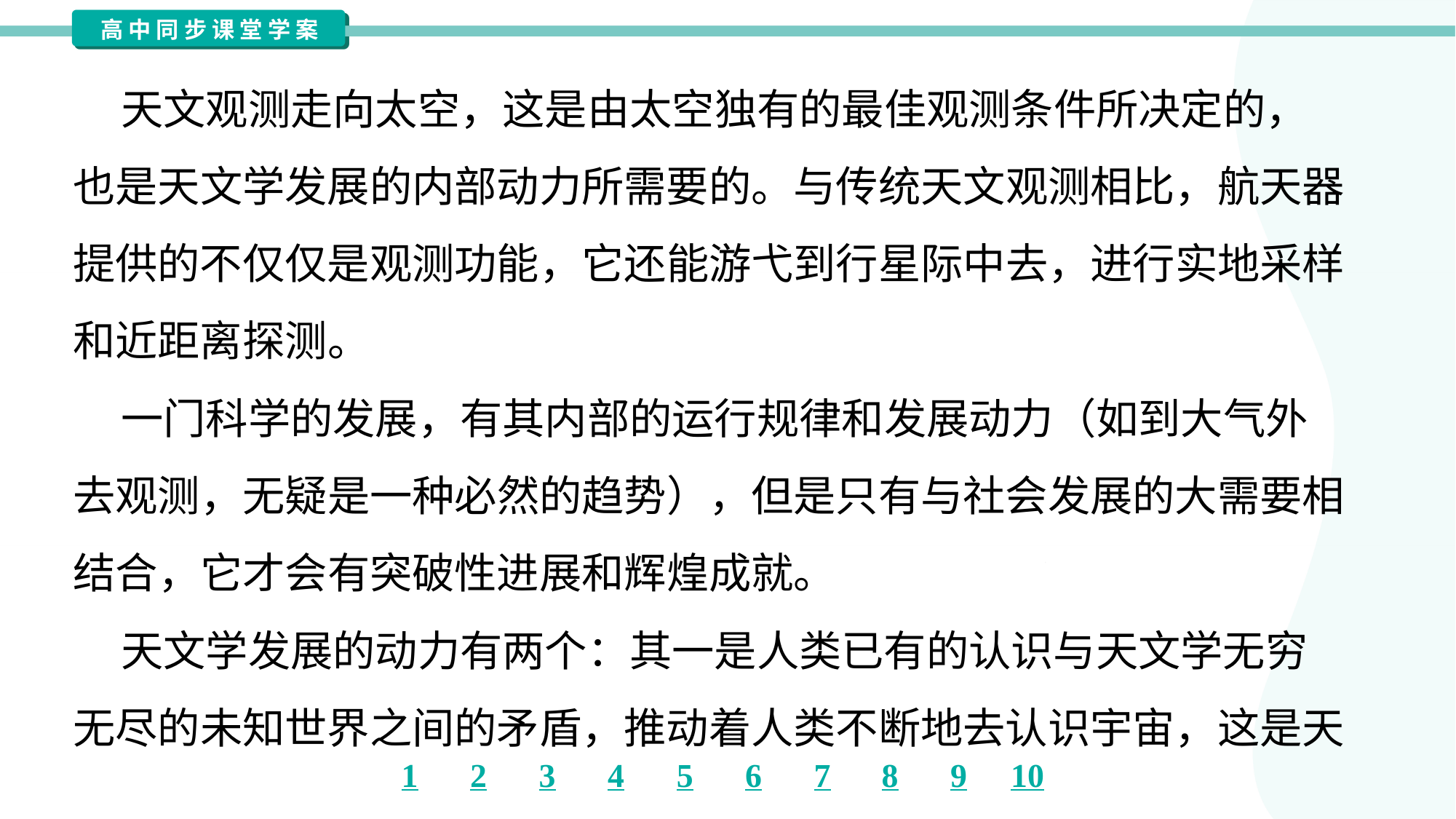

天文观测走向太空，这是由太空独有的最佳观测条件所决定的，
也是天文学发展的内部动力所需要的。与传统天文观测相比，航天器
提供的不仅仅是观测功能，它还能游弋到行星际中去，进行实地采样
和近距离探测。
    一门科学的发展，有其内部的运行规律和发展动力（如到大气外
去观测，无疑是一种必然的趋势），但是只有与社会发展的大需要相
结合，它才会有突破性进展和辉煌成就。
    天文学发展的动力有两个：其一是人类已有的认识与天文学无穷
无尽的未知世界之间的矛盾，推动着人类不断地去认识宇宙，这是天